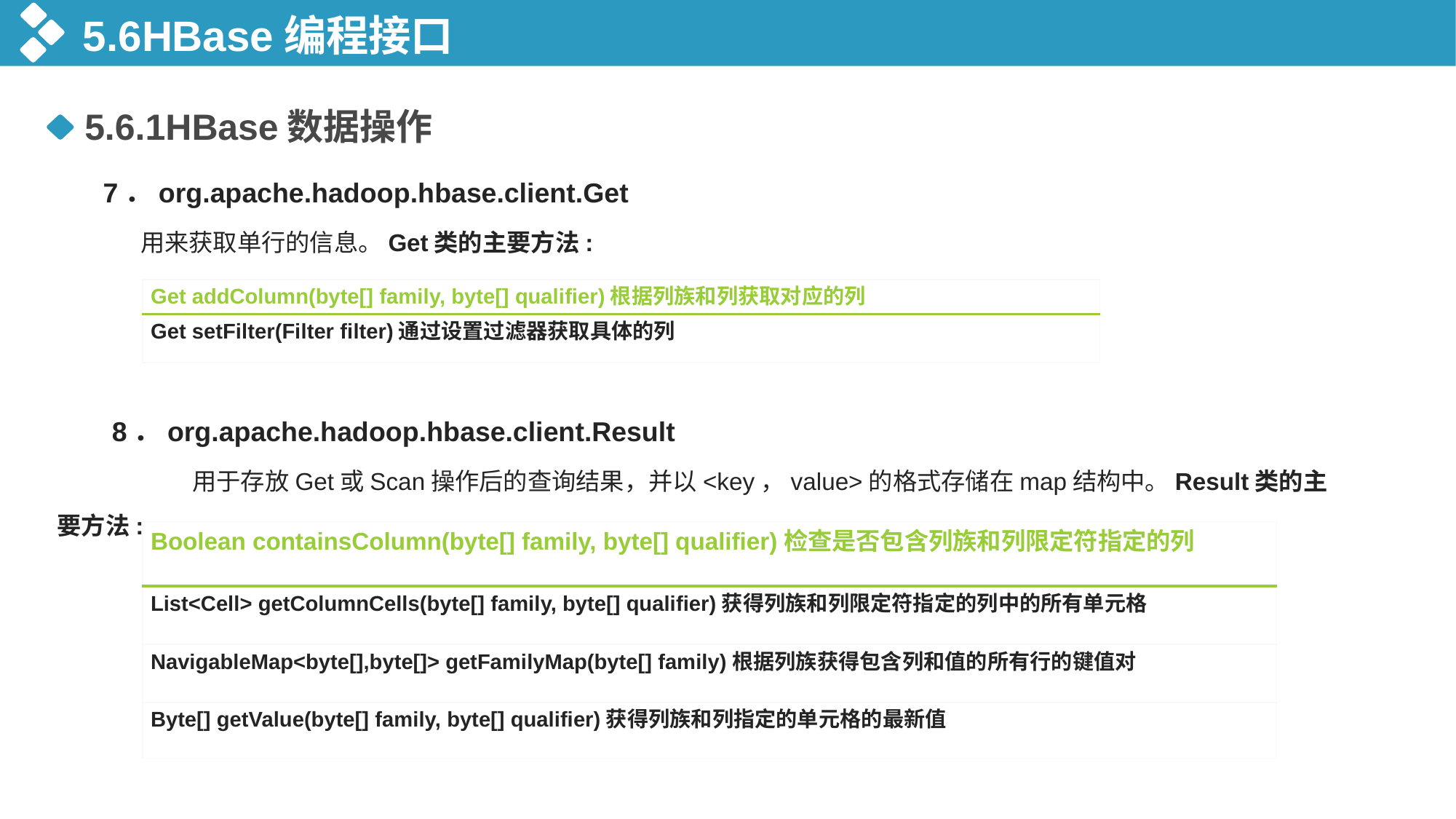

5.6HBase编程接口
5.6.1HBase数据操作

7．org.apache.hadoop.hbase.client.Get
     用来获取单行的信息。Get类的主要方法:

| Get addColumn(byte[] family, byte[] qualifier)根据列族和列获取对应的列 |
| --- |
| Get setFilter(Filter filter)通过设置过滤器获取具体的列 |
8．org.apache.hadoop.hbase.client.Result
            用于存放Get或Scan操作后的查询结果，并以<key，value>的格式存储在map结构中。Result类的主要方法:
| Boolean containsColumn(byte[] family, byte[] qualifier)检查是否包含列族和列限定符指定的列 |
| --- |
| List<Cell> getColumnCells(byte[] family, byte[] qualifier)获得列族和列限定符指定的列中的所有单元格 |
| NavigableMap<byte[],byte[]> getFamilyMap(byte[] family)根据列族获得包含列和值的所有行的键值对 |
| Byte[] getValue(byte[] family, byte[] qualifier)获得列族和列指定的单元格的最新值 |